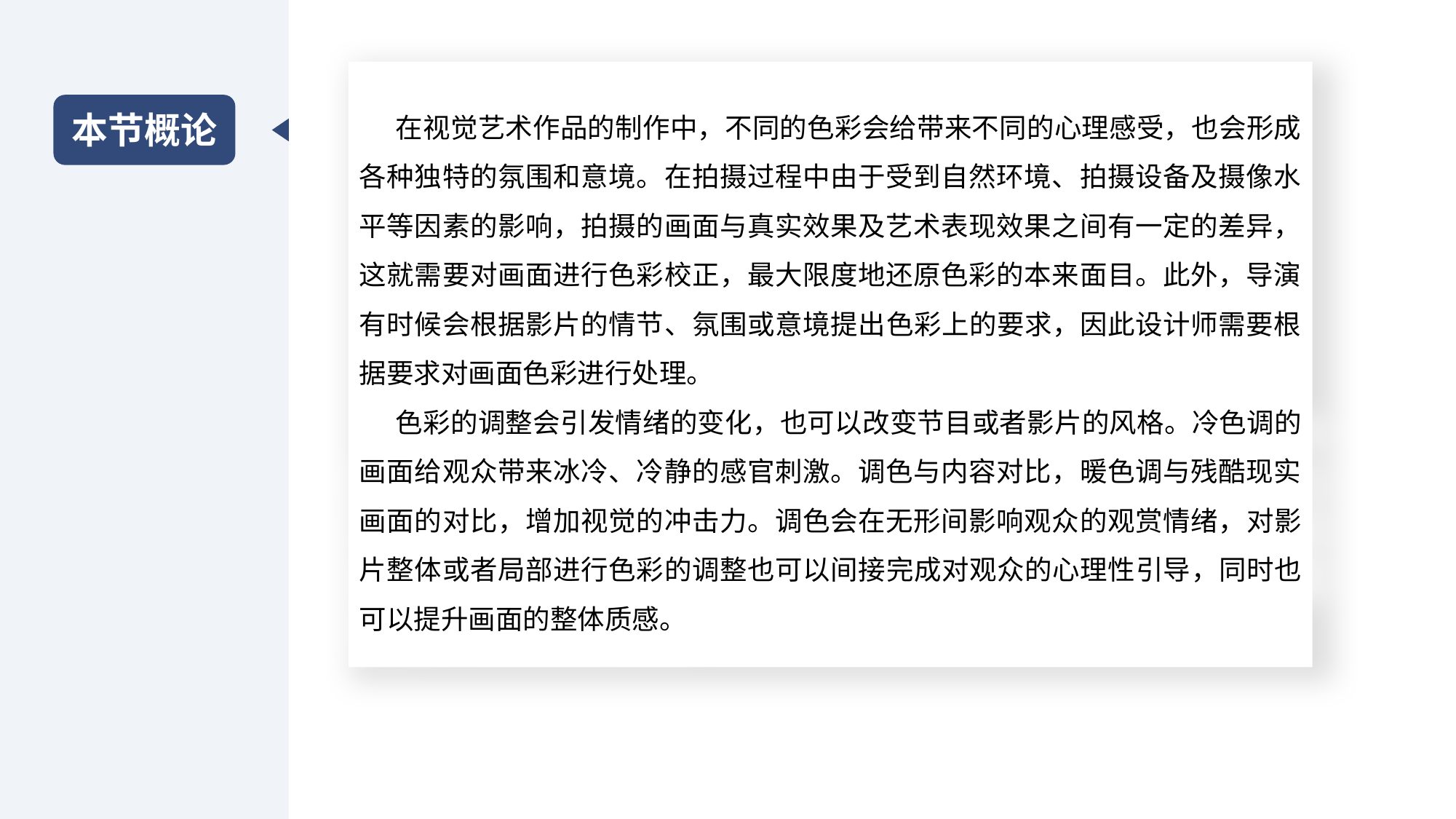

在视觉艺术作品的制作中，不同的色彩会给带来不同的心理感受，也会形成各种独特的氛围和意境。在拍摄过程中由于受到自然环境、拍摄设备及摄像水平等因素的影响，拍摄的画面与真实效果及艺术表现效果之间有一定的差异，这就需要对画面进行色彩校正，最大限度地还原色彩的本来面目。此外，导演有时候会根据影片的情节、氛围或意境提出色彩上的要求，因此设计师需要根据要求对画面色彩进行处理。
色彩的调整会引发情绪的变化，也可以改变节目或者影片的风格。冷色调的画面给观众带来冰冷、冷静的感官刺激。调色与内容对比，暖色调与残酷现实画面的对比，增加视觉的冲击力。调色会在无形间影响观众的观赏情绪，对影片整体或者局部进行色彩的调整也可以间接完成对观众的心理性引导，同时也可以提升画面的整体质感。

本节概论